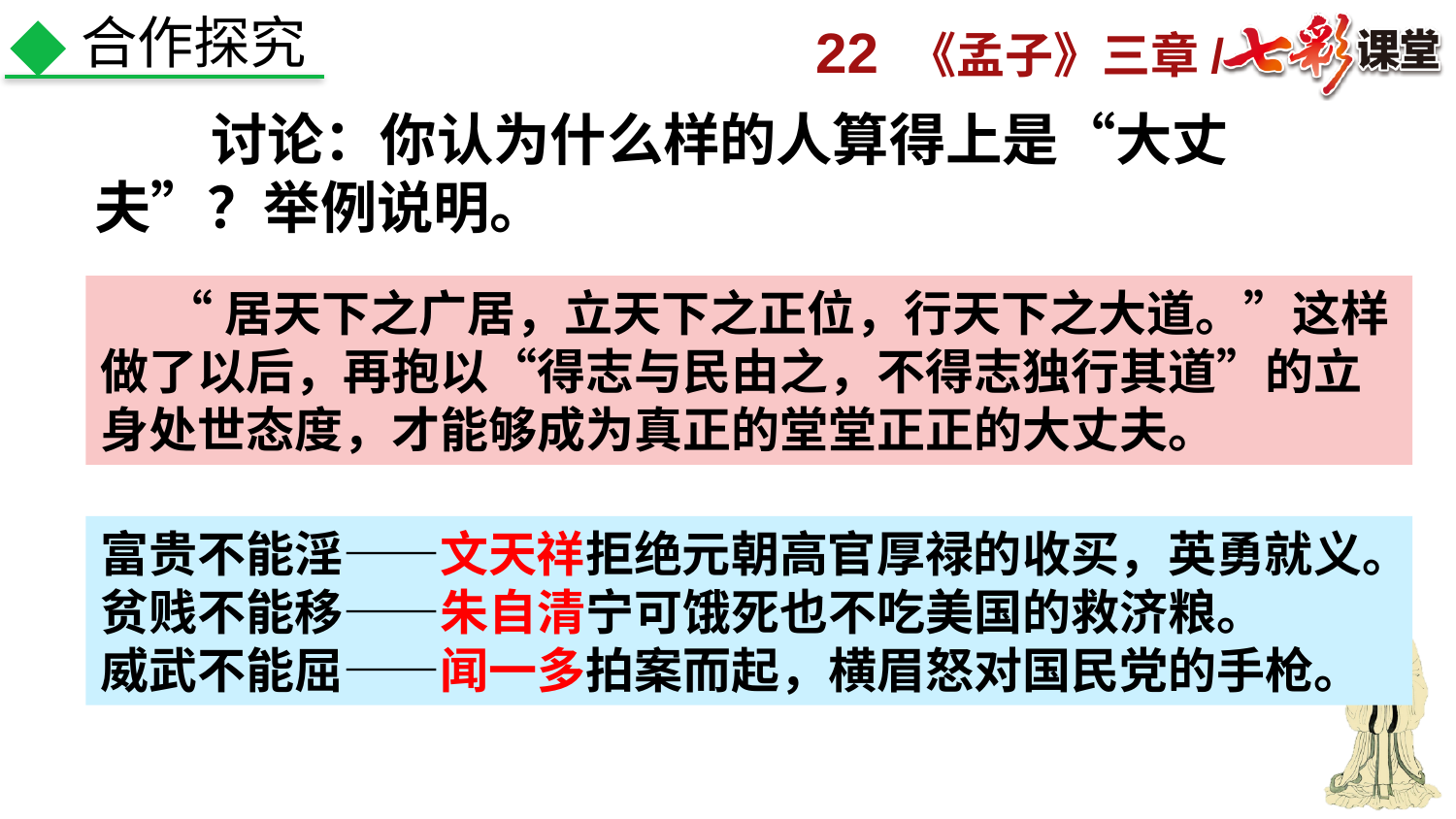

合作探究

        讨论：你认为什么样的人算得上是“大丈夫”？举例说明。
  “居天下之广居，立天下之正位，行天下之大道。”这样做了以后，再抱以“得志与民由之，不得志独行其道”的立身处世态度，才能够成为真正的堂堂正正的大丈夫。
富贵不能淫——文天祥拒绝元朝高官厚禄的收买，英勇就义。
贫贱不能移——朱自清宁可饿死也不吃美国的救济粮。
威武不能屈——闻一多拍案而起，横眉怒对国民党的手枪。